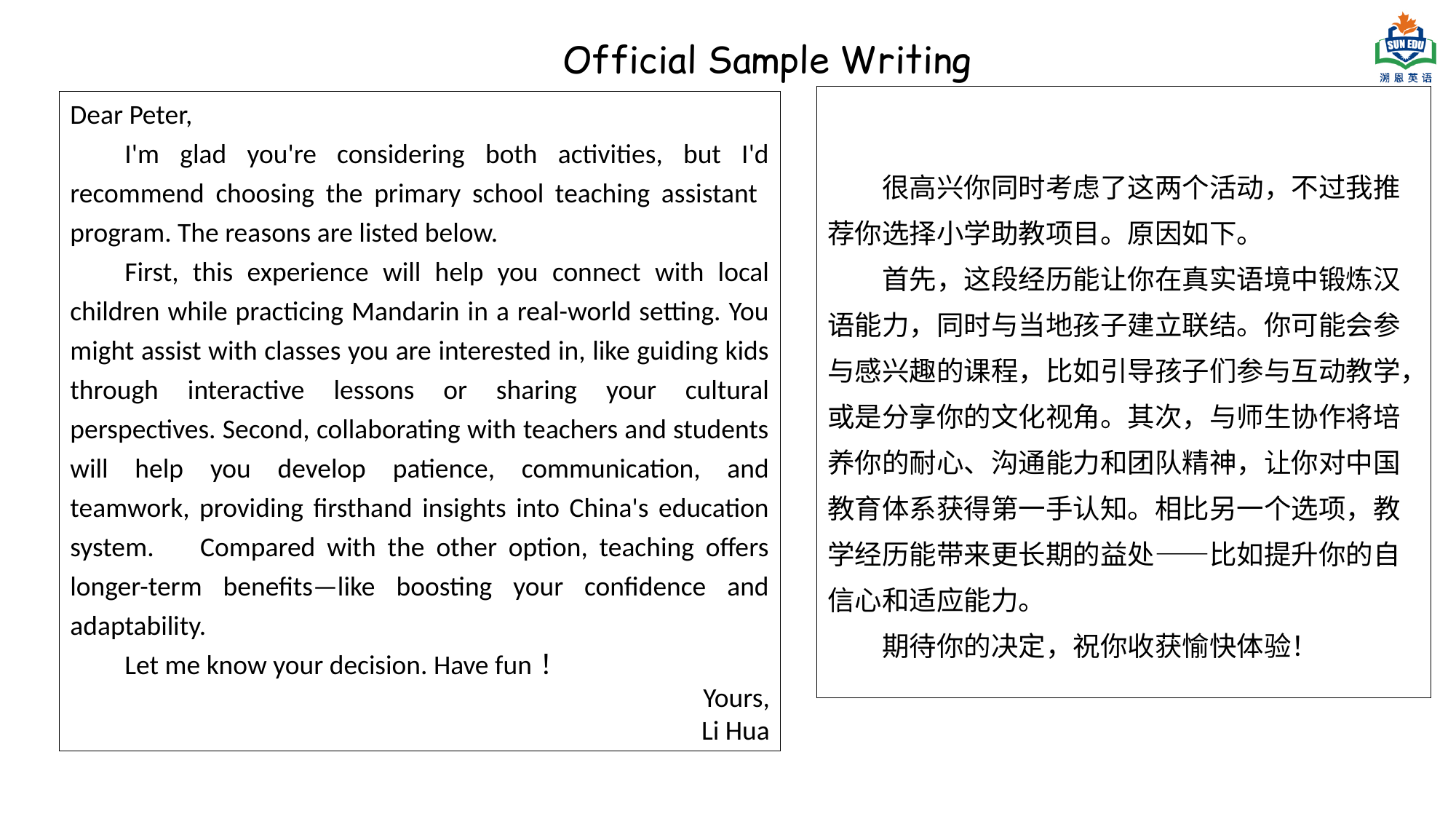

Official Sample Writing

很高兴你同时考虑了这两个活动，不过我推荐你选择小学助教项目。原因如下。
首先，这段经历能让你在真实语境中锻炼汉语能力，同时与当地孩子建立联结。你可能会参与感兴趣的课程，比如引导孩子们参与互动教学，或是分享你的文化视角。其次，与师生协作将培养你的耐心、沟通能力和团队精神，让你对中国教育体系获得第一手认知。相比另一个选项，教学经历能带来更长期的益处——比如提升你的自信心和适应能力。
期待你的决定，祝你收获愉快体验！
Dear Peter,
I'm glad you're considering both activities, but I'd recommend choosing the primary school teaching assistant  program. The reasons are listed below.
First, this experience will help you connect with local children while practicing Mandarin in a real-world setting. You might assist with classes you are interested in, like guiding kids through interactive lessons or sharing your cultural perspectives. Second, collaborating with teachers and students will help you develop patience, communication, and teamwork, providing firsthand insights into China's education system.    Compared with the other option, teaching offers longer-term benefits—like boosting your confidence and adaptability.
Let me know your decision. Have fun！
Yours,
Li Hua